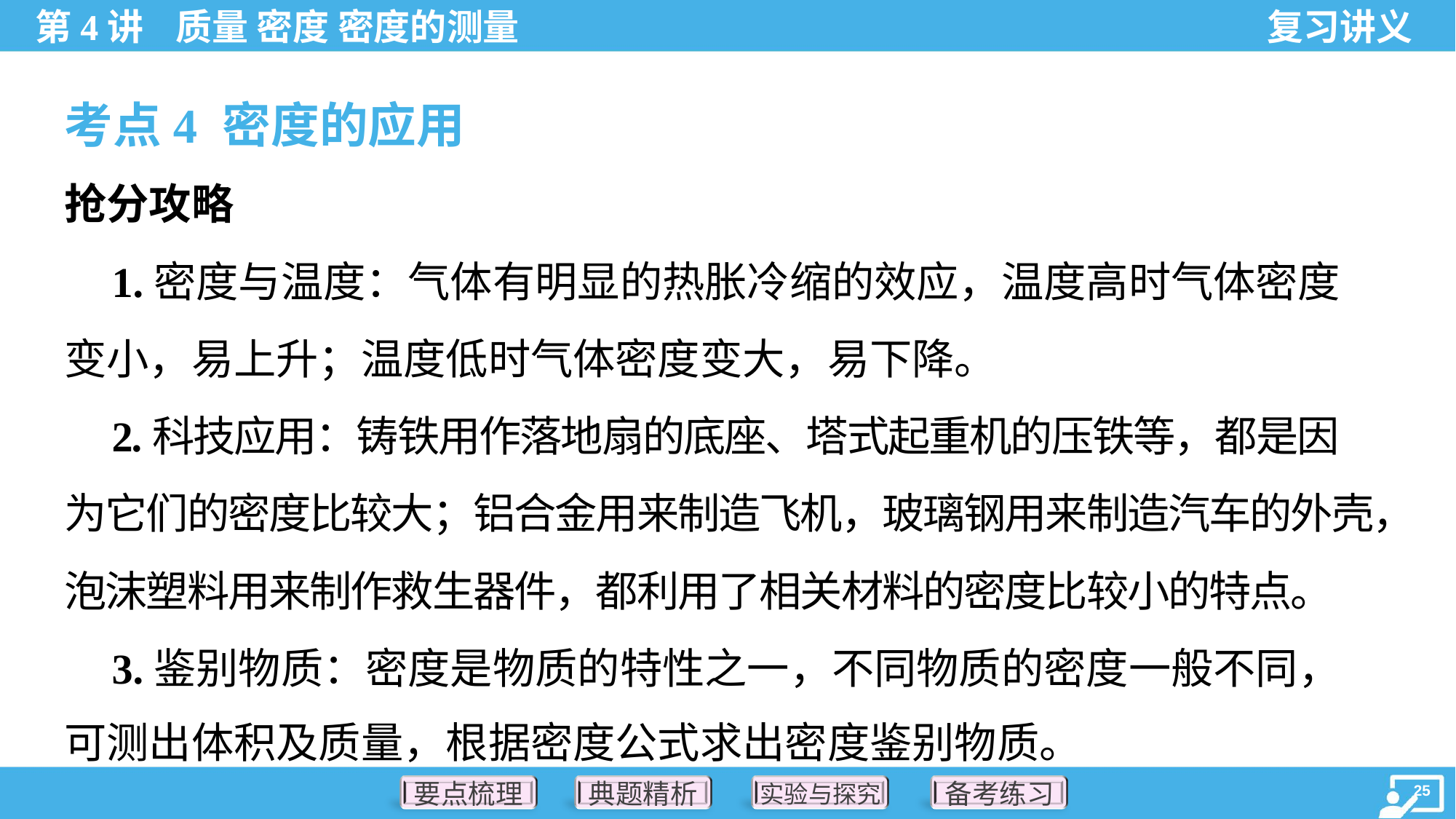

考点4 密度的应用
抢分攻略
    1.密度与温度：气体有明显的热胀冷缩的效应，温度高时气体密度
变小，易上升；温度低时气体密度变大，易下降。
    2.科技应用：铸铁用作落地扇的底座、塔式起重机的压铁等，都是因
为它们的密度比较大；铝合金用来制造飞机，玻璃钢用来制造汽车的外壳，
泡沫塑料用来制作救生器件，都利用了相关材料的密度比较小的特点。
    3.鉴别物质：密度是物质的特性之一，不同物质的密度一般不同，
可测出体积及质量，根据密度公式求出密度鉴别物质。